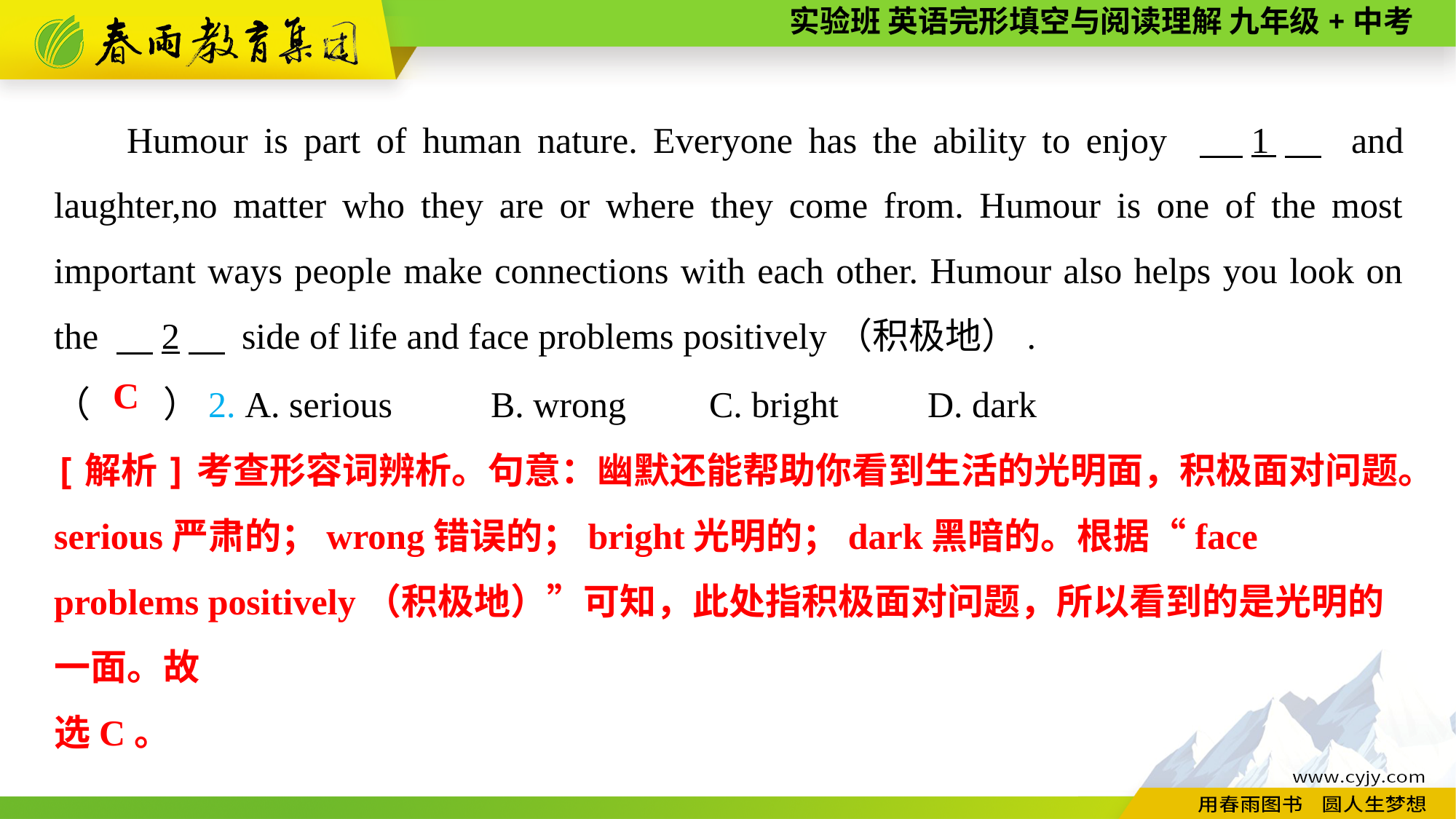

Humour is part of human nature. Everyone has the ability to enjoy 　1　 and laughter,no matter who they are or where they come from. Humour is one of the most important ways people make connections with each other. Humour also helps you look on the 　2　 side of life and face problems positively（积极地）.
（　　）2. A. serious	B. wrong	C. bright	D. dark
C
[解析]考查形容词辨析。句意：幽默还能帮助你看到生活的光明面，积极面对问题。serious严肃的；wrong错误的；bright光明的；dark黑暗的。根据“face problems positively（积极地）”可知，此处指积极面对问题，所以看到的是光明的一面。故
选C。